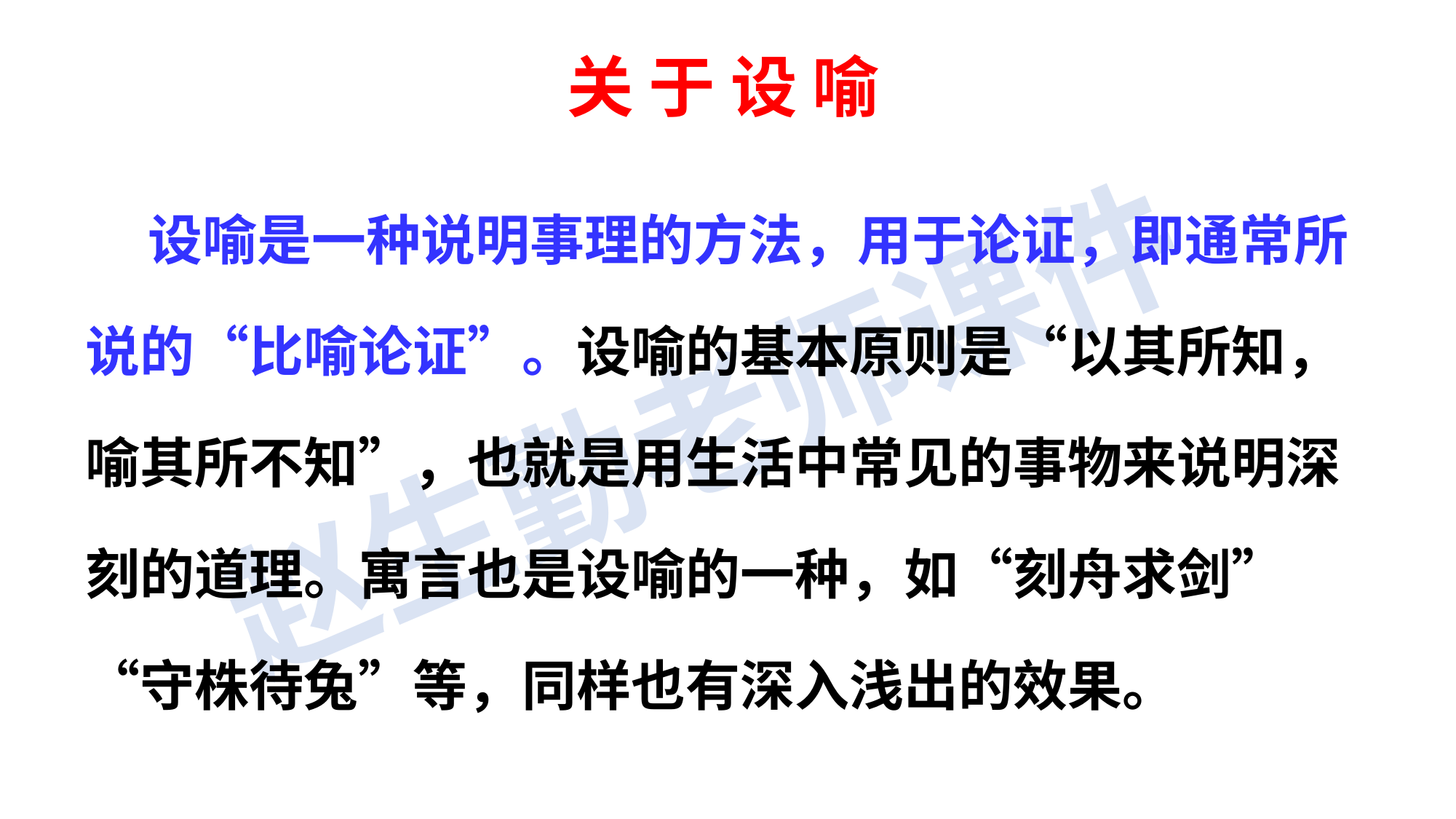

关 于 设 喻
    设喻是一种说明事理的方法，用于论证，即通常所说的“比喻论证”。设喻的基本原则是“以其所知，喻其所不知”，也就是用生活中常见的事物来说明深刻的道理。寓言也是设喻的一种，如“刻舟求剑”“守株待兔”等，同样也有深入浅出的效果。